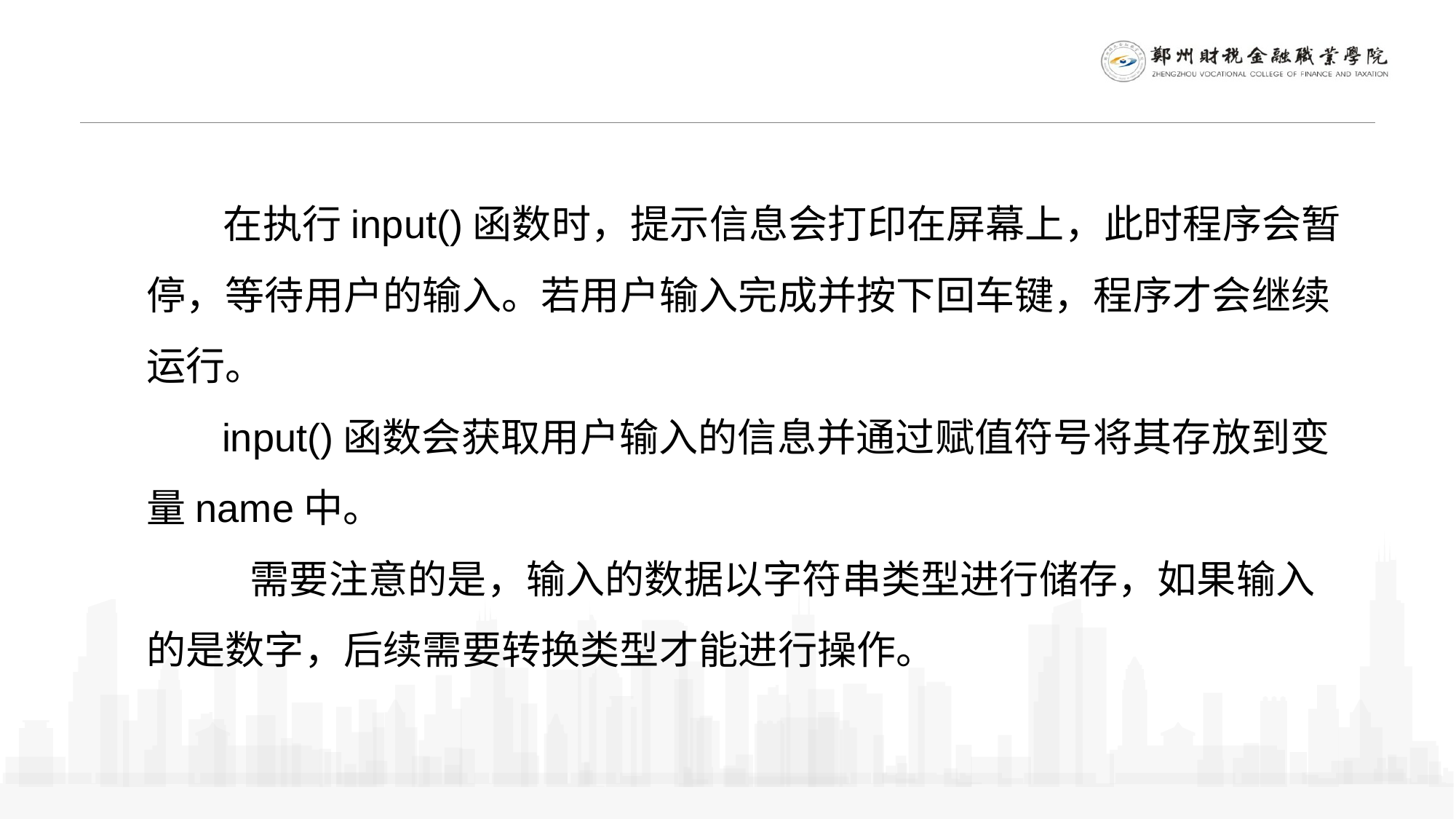

在执行input()函数时，提示信息会打印在屏幕上，此时程序会暂停，等待用户的输入。若用户输入完成并按下回车键，程序才会继续运行。
    input()函数会获取用户输入的信息并通过赋值符号将其存放到变量name中。
       需要注意的是，输入的数据以字符串类型进行储存，如果输入的是数字，后续需要转换类型才能进行操作。